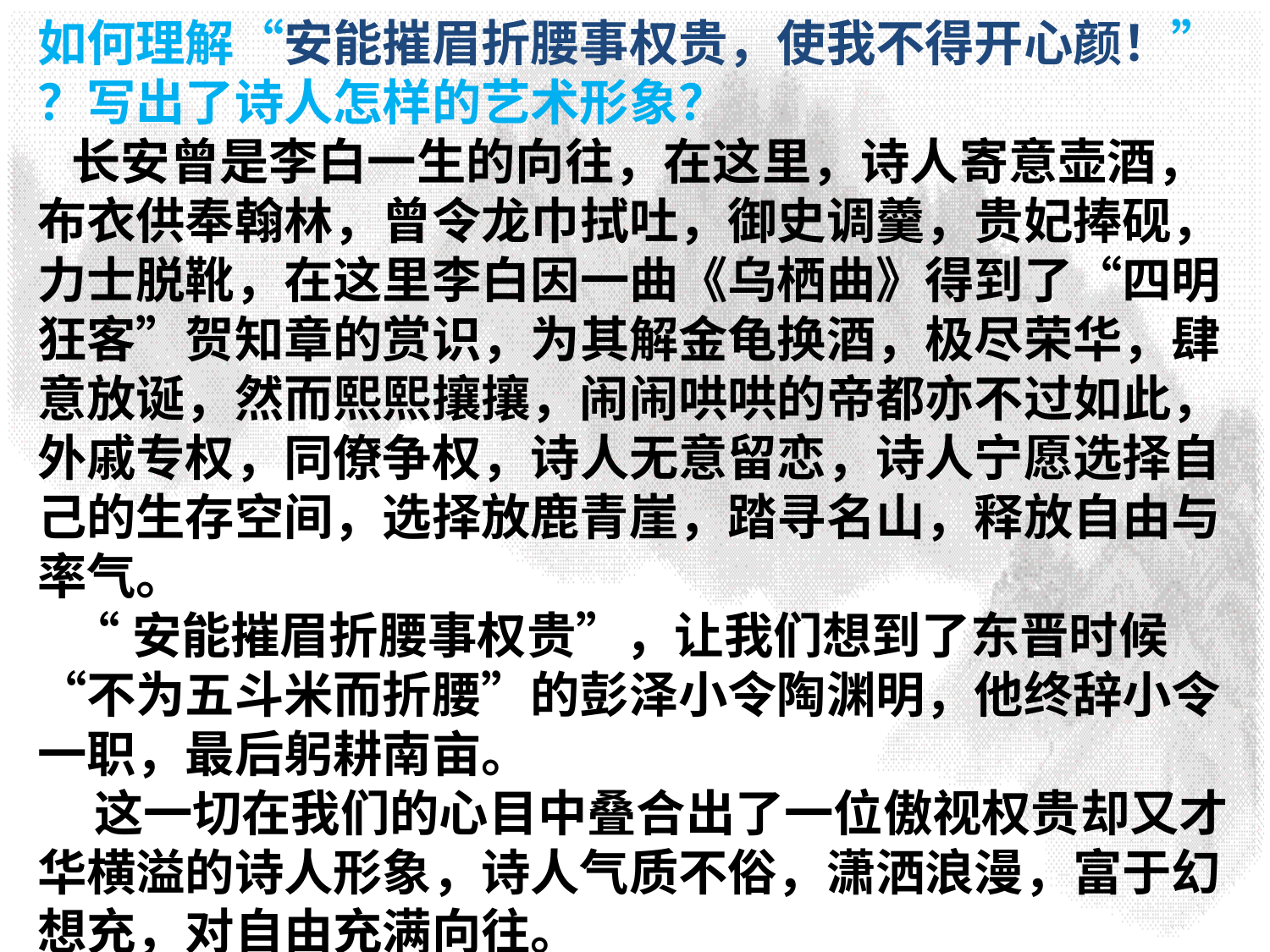

如何理解“安能摧眉折腰事权贵，使我不得开心颜！”
？写出了诗人怎样的艺术形象？
  长安曾是李白一生的向往，在这里，诗人寄意壶酒，布衣供奉翰林，曾令龙巾拭吐，御史调羹，贵妃捧砚，力士脱靴，在这里李白因一曲《乌栖曲》得到了“四明狂客”贺知章的赏识，为其解金龟换酒，极尽荣华，肆意放诞，然而熙熙攘攘，闹闹哄哄的帝都亦不过如此，外戚专权，同僚争权，诗人无意留恋，诗人宁愿选择自己的生存空间，选择放鹿青崖，踏寻名山，释放自由与率气。
   “安能摧眉折腰事权贵”，让我们想到了东晋时候“不为五斗米而折腰”的彭泽小令陶渊明，他终辞小令一职，最后躬耕南亩。
    这一切在我们的心目中叠合出了一位傲视权贵却又才华横溢的诗人形象，诗人气质不俗，潇洒浪漫，富于幻想充，对自由充满向往。